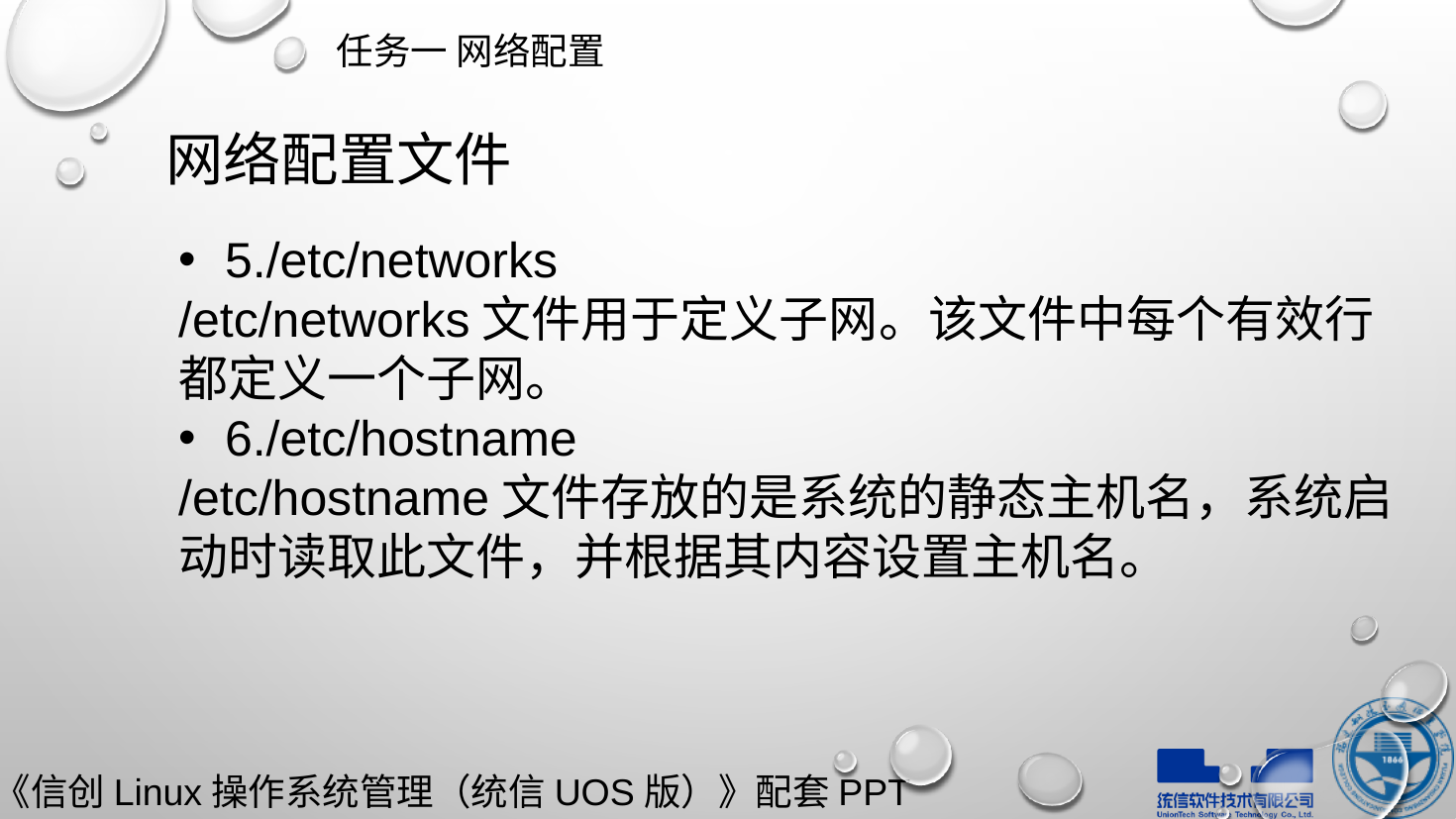

任务一 网络配置
网络配置文件
5./etc/networks
/etc/networks文件用于定义子网。该文件中每个有效行都定义一个子网。
6./etc/hostname
/etc/hostname文件存放的是系统的静态主机名，系统启动时读取此文件，并根据其内容设置主机名。